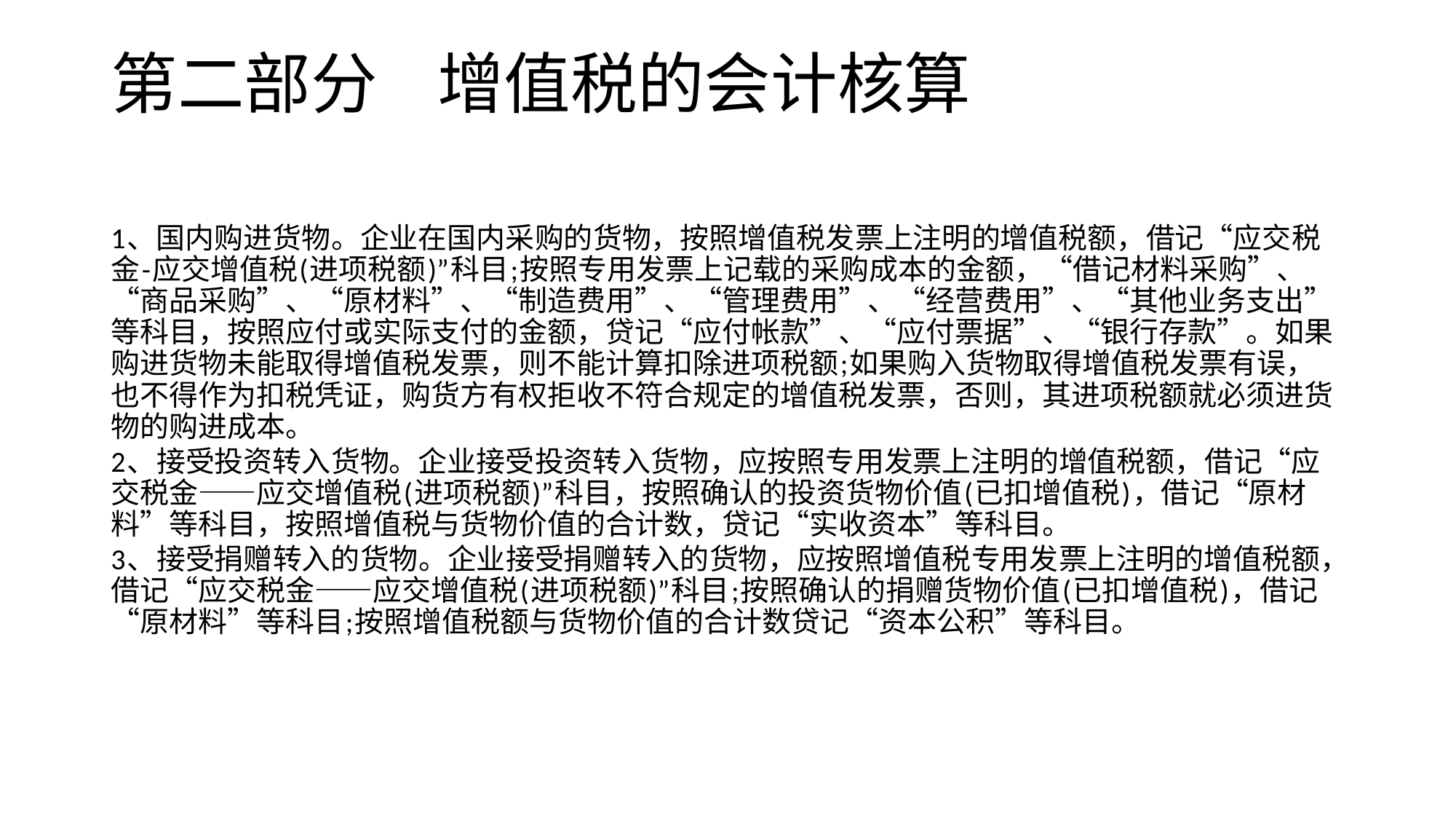

# 第二部分    增值税的会计核算

1、国内购进货物。企业在国内采购的货物，按照增值税发票上注明的增值税额，借记“应交税金-应交增值税(进项税额)”科目;按照专用发票上记载的采购成本的金额，“借记材料采购”、“商品采购”、“原材料”、“制造费用”、“管理费用”、“经营费用”、“其他业务支出”等科目，按照应付或实际支付的金额，贷记“应付帐款”、“应付票据”、“银行存款”。如果购进货物未能取得增值税发票，则不能计算扣除进项税额;如果购入货物取得增值税发票有误，也不得作为扣税凭证，购货方有权拒收不符合规定的增值税发票，否则，其进项税额就必须进货物的购进成本。
2、接受投资转入货物。企业接受投资转入货物，应按照专用发票上注明的增值税额，借记“应交税金――应交增值税(进项税额)”科目，按照确认的投资货物价值(已扣增值税)，借记“原材料”等科目，按照增值税与货物价值的合计数，贷记“实收资本”等科目。
3、接受捐赠转入的货物。企业接受捐赠转入的货物，应按照增值税专用发票上注明的增值税额，借记“应交税金――应交增值税(进项税额)”科目;按照确认的捐赠货物价值(已扣增值税)，借记“原材料”等科目;按照增值税额与货物价值的合计数贷记“资本公积”等科目。